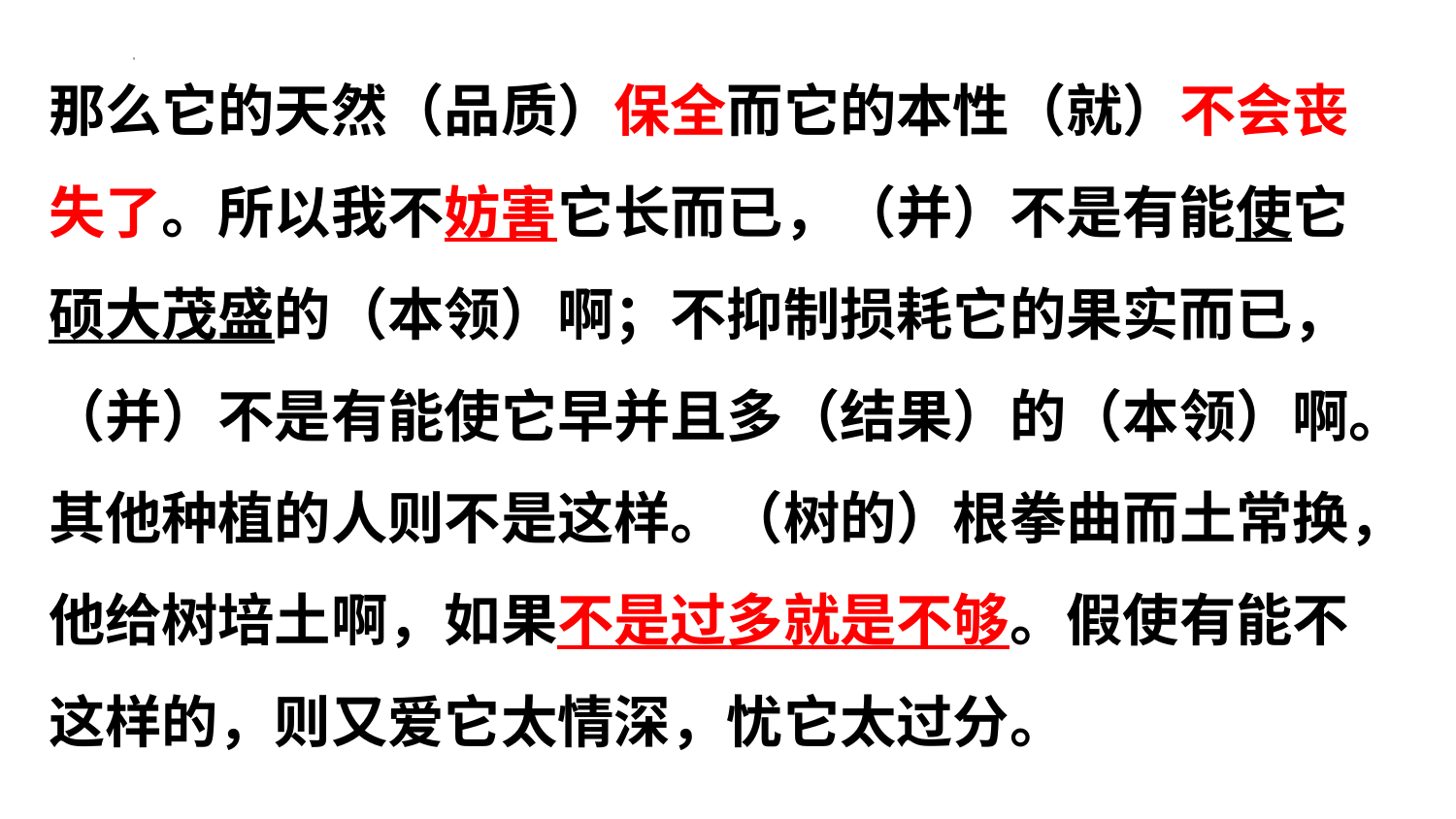

那么它的天然（品质）保全而它的本性（就）不会丧失了。所以我不妨害它长而已，（并）不是有能使它硕大茂盛的（本领）啊；不抑制损耗它的果实而已，（并）不是有能使它早并且多（结果）的（本领）啊。其他种植的人则不是这样。（树的）根拳曲而土常换，他给树培土啊，如果不是过多就是不够。假使有能不这样的，则又爱它太情深，忧它太过分。